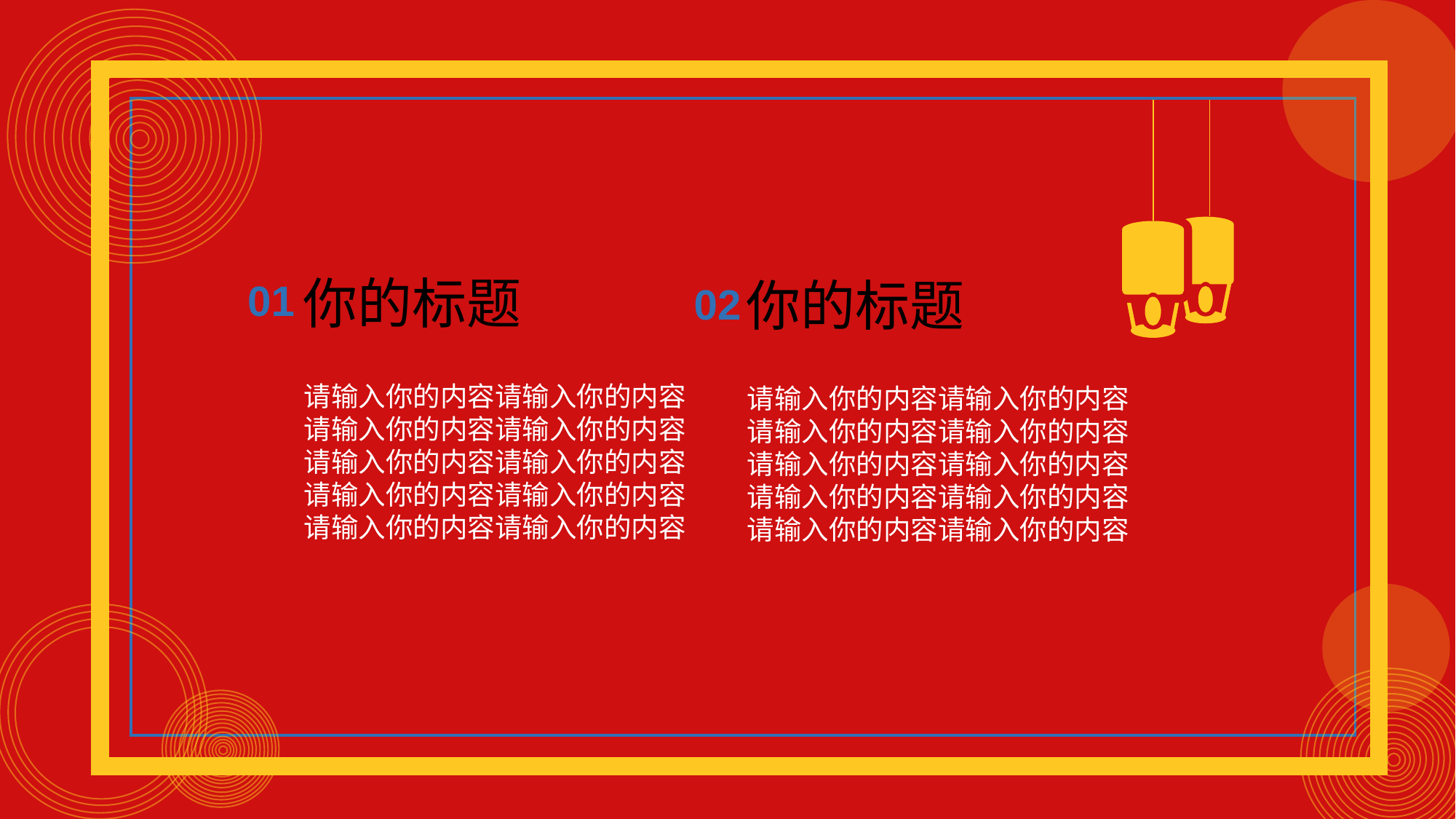

你的标题
你的标题
01
02
请输入你的内容请输入你的内容
请输入你的内容请输入你的内容
请输入你的内容请输入你的内容
请输入你的内容请输入你的内容
请输入你的内容请输入你的内容

请输入你的内容请输入你的内容
请输入你的内容请输入你的内容
请输入你的内容请输入你的内容
请输入你的内容请输入你的内容
请输入你的内容请输入你的内容